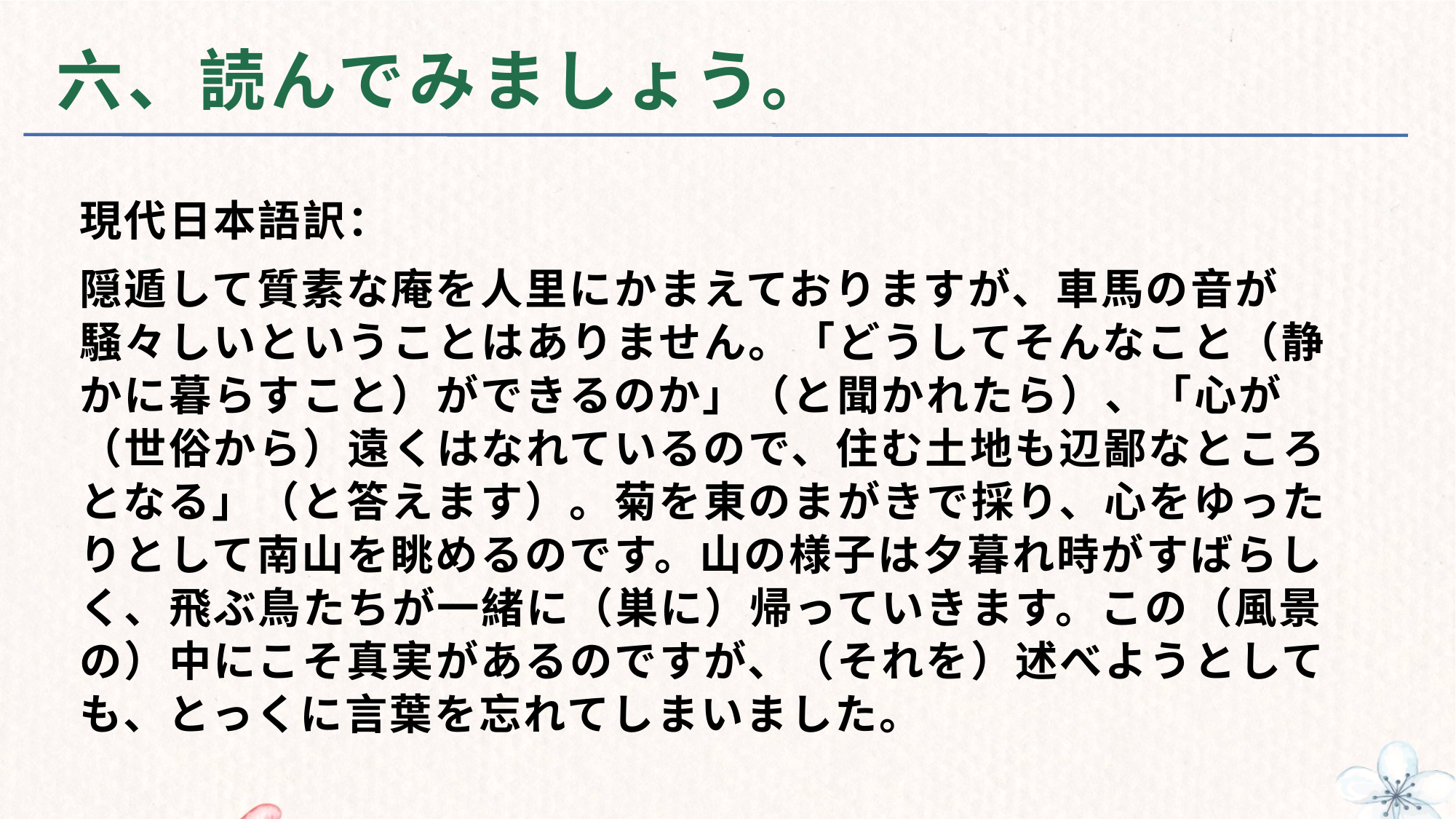

# 六、読んでみましょう。
現代日本語訳：
隠遁して質素な庵を人里にかまえておりますが、車馬の音が騒々しいということはありません。「どうしてそんなこと（静かに暮らすこと）ができるのか」（と聞かれたら）、「心が（世俗から）遠くはなれているので、住む土地も辺鄙なところとなる」（と答えます）。菊を東のまがきで採り、心をゆったりとして南山を眺めるのです。山の様子は夕暮れ時がすばらしく、飛ぶ鳥たちが一緒に（巣に）帰っていきます。この（風景の）中にこそ真実があるのですが、（それを）述べようとしても、とっくに言葉を忘れてしまいました。